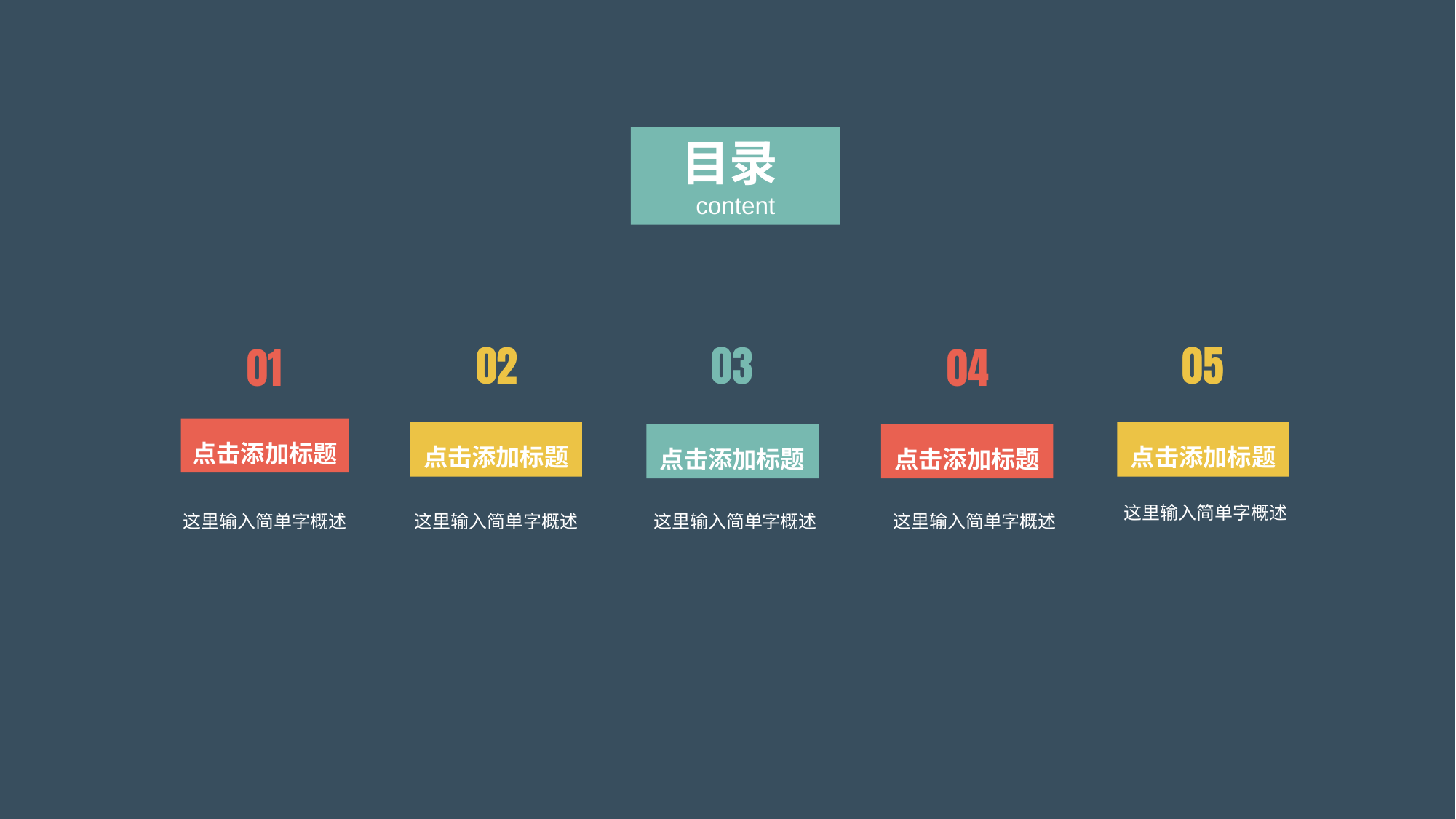

目录content
03
05
02
01
04
点击添加标题
点击添加标题
点击添加标题
点击添加标题
点击添加标题
这里输入简单字概述
这里输入简单字概述
这里输入简单字概述
这里输入简单字概述
这里输入简单字概述